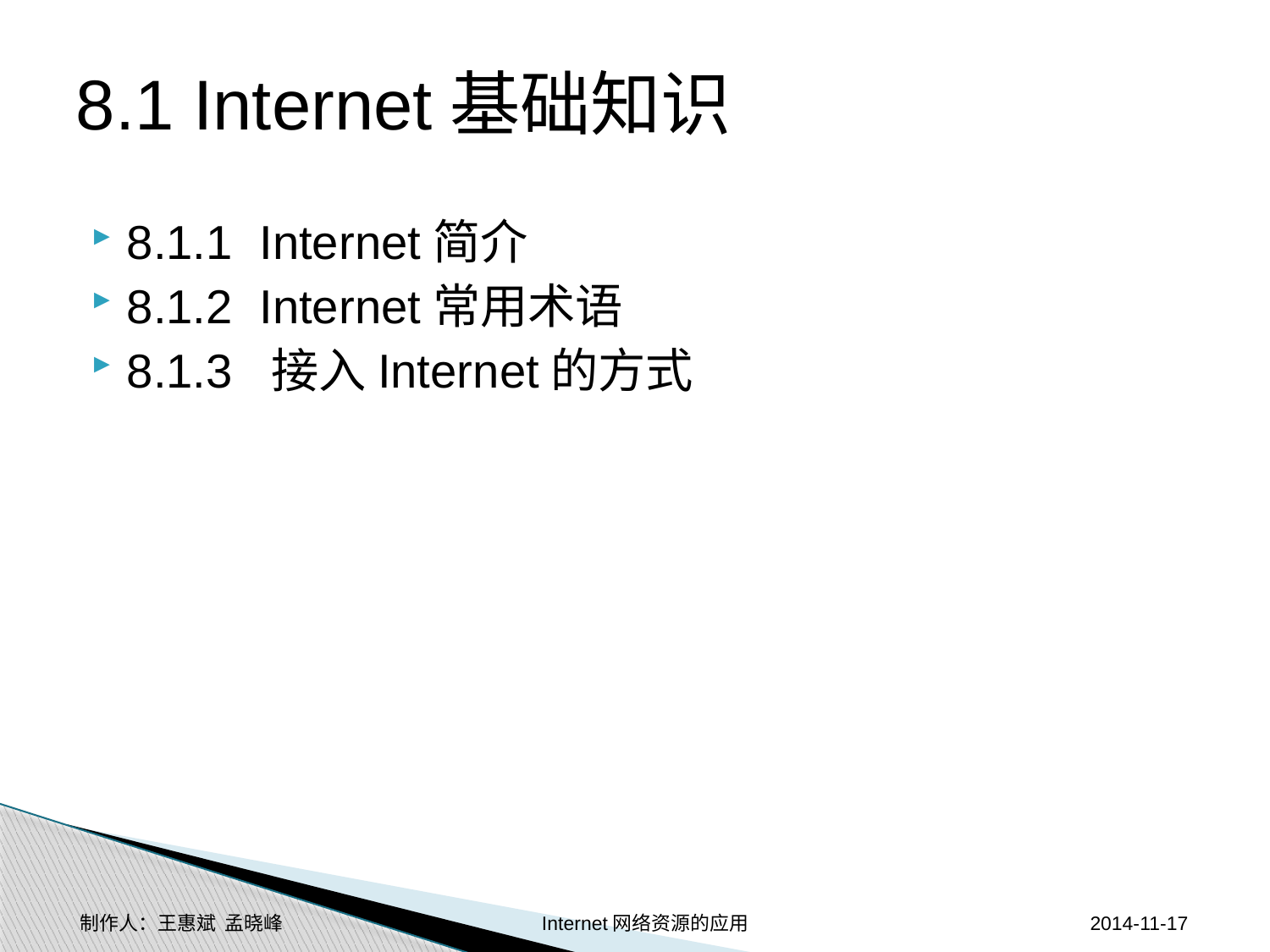

# 8.1 Internet基础知识

8.1.1  Internet简介
8.1.2  Internet常用术语
8.1.3  接入Internet的方式

制作人：王惠斌  孟晓峰                                                         Internet网络资源的应用
2014-11-17